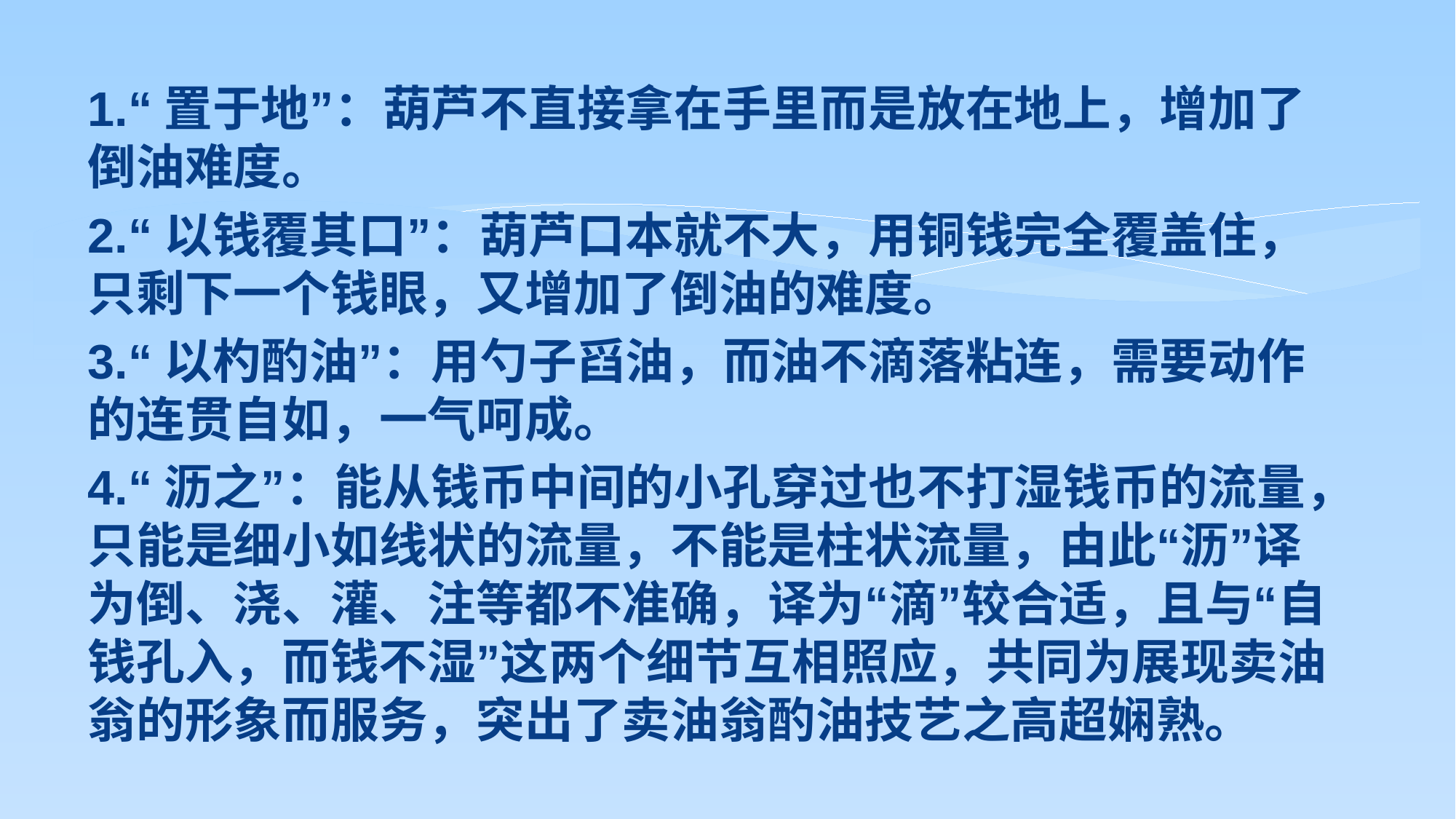

1.“置于地”：葫芦不直接拿在手里而是放在地上，增加了倒油难度。
2.“以钱覆其口”：葫芦口本就不大，用铜钱完全覆盖住，只剩下一个钱眼，又增加了倒油的难度。
3.“以杓酌油”：用勺子舀油，而油不滴落粘连，需要动作的连贯自如，一气呵成。
4.“沥之”：能从钱币中间的小孔穿过也不打湿钱币的流量，只能是细小如线状的流量，不能是柱状流量，由此“沥”译为倒、浇、灌、注等都不准确，译为“滴”较合适，且与“自钱孔入，而钱不湿”这两个细节互相照应，共同为展现卖油翁的形象而服务，突出了卖油翁酌油技艺之高超娴熟。